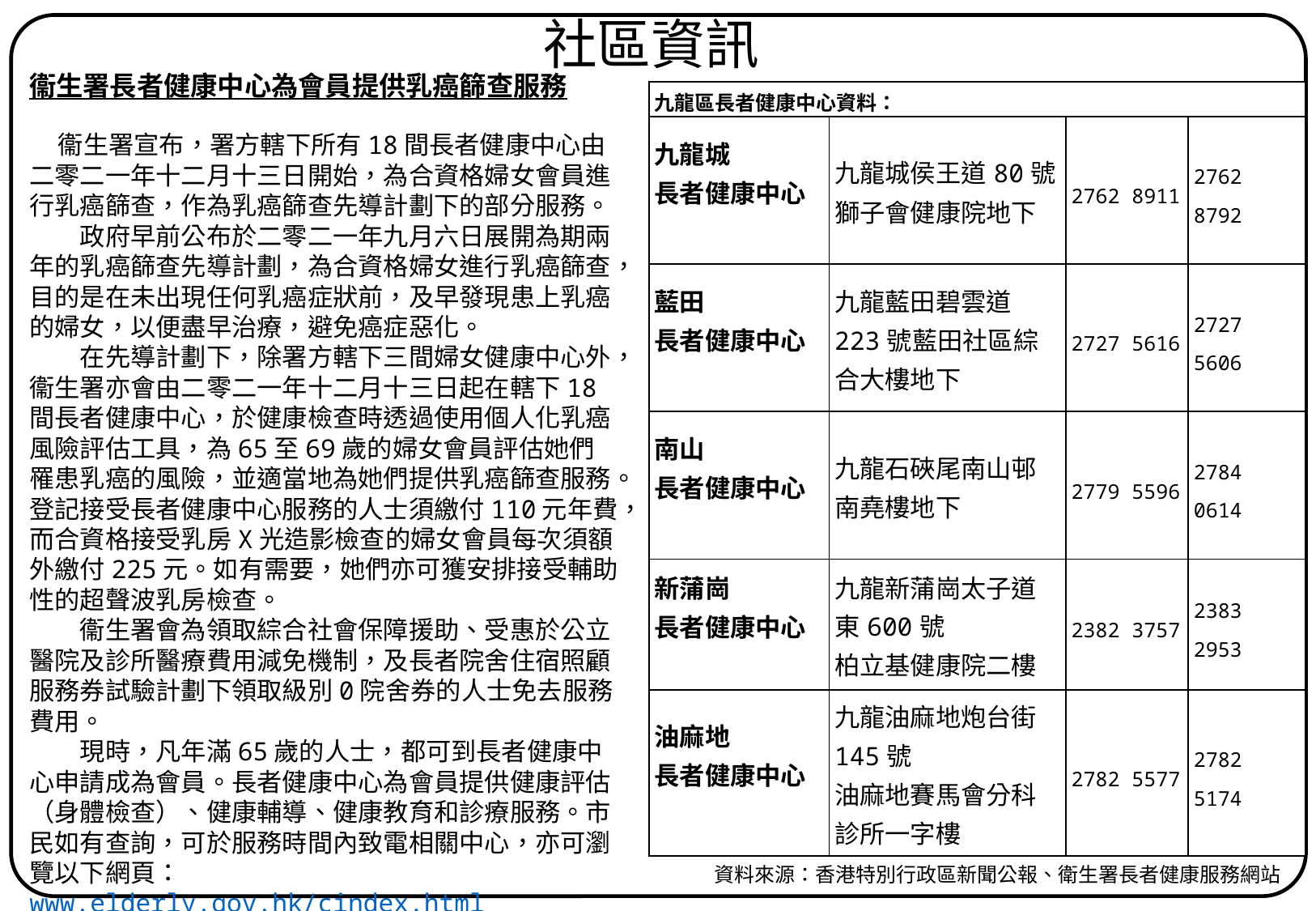

社區資訊

衞生署長者健康中心為會員提供乳癌篩查服務

    衞生署宣布，署方轄下所有18間長者健康中心由二零二一年十二月十三日開始，為合資格婦女會員進行乳癌篩查，作為乳癌篩查先導計劃下的部分服務。
　　政府早前公布於二零二一年九月六日展開為期兩年的乳癌篩查先導計劃，為合資格婦女進行乳癌篩查，目的是在未出現任何乳癌症狀前，及早發現患上乳癌的婦女，以便盡早治療，避免癌症惡化。
　　在先導計劃下，除署方轄下三間婦女健康中心外，衞生署亦會由二零二一年十二月十三日起在轄下18間長者健康中心，於健康檢查時透過使用個人化乳癌風險評估工具，為65至69歲的婦女會員評估她們罹患乳癌的風險，並適當地為她們提供乳癌篩查服務。登記接受長者健康中心服務的人士須繳付110元年費，而合資格接受乳房X光造影檢查的婦女會員每次須額外繳付225元。如有需要，她們亦可獲安排接受輔助性的超聲波乳房檢查。
　　衞生署會為領取綜合社會保障援助、受惠於公立醫院及診所醫療費用減免機制，及長者院舍住宿照顧服務券試驗計劃下領取級別0院舍券的人士免去服務費用。
　　現時，凡年滿65歲的人士，都可到長者健康中心申請成為會員。長者健康中心為會員提供健康評估（身體檢查）、健康輔導、健康教育和診療服務。市民如有查詢，可於服務時間內致電相關中心，亦可瀏覽以下網頁：www.elderly.gov.hk/cindex.html
| 九龍區長者健康中心資料： |  |  |  |
| --- | --- | --- | --- |
| 九龍城 長者健康中心 | 九龍城侯王道80號獅子會健康院地下 | 2762 8911 | 2762 8792 |
| 藍田 長者健康中心 | 九龍藍田碧雲道223號藍田社區綜合大樓地下 | 2727 5616 | 2727 5606 |
| 南山 長者健康中心 | 九龍石硤尾南山邨南堯樓地下 | 2779 5596 | 2784 0614 |
| 新蒲崗 長者健康中心 | 九龍新蒲崗太子道東600號 柏立基健康院二樓 | 2382 3757 | 2383 2953 |
| 油麻地 長者健康中心 | 九龍油麻地炮台街145號 油麻地賽馬會分科診所一字樓 | 2782 5577 | 2782 5174 |
資料來源：香港特別行政區新聞公報、衛生署長者健康服務網站